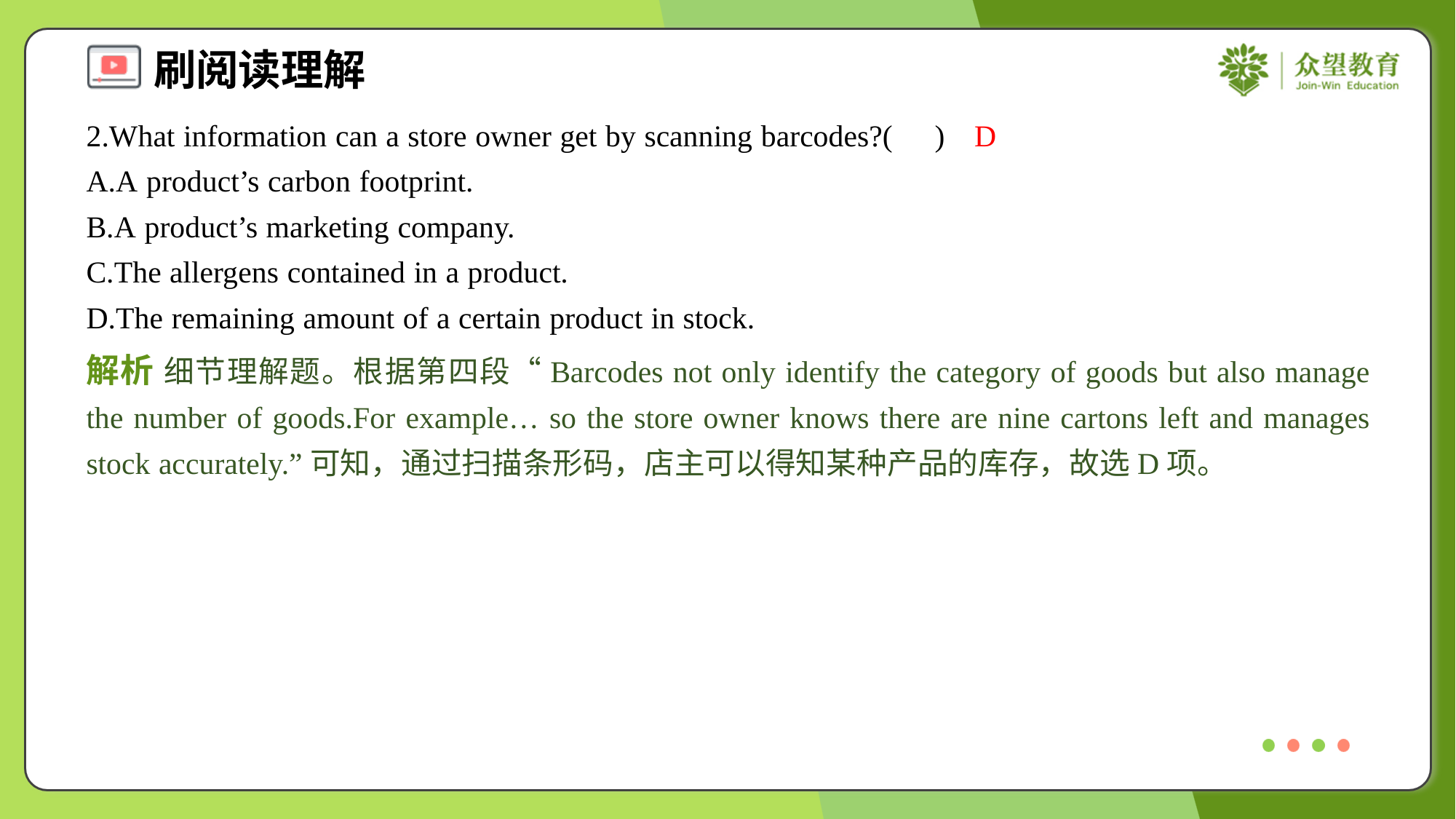

2.What information can a store owner get by scanning barcodes?(     )
D
A.A product’s carbon footprint.
B.A product’s marketing company.
C.The allergens contained in a product.
D.The remaining amount of a certain product in stock.
解析 细节理解题。根据第四段“Barcodes not only identify the category of goods but also manage the number of goods.For example… so the store owner knows there are nine cartons left and manages stock accurately.”可知，通过扫描条形码，店主可以得知某种产品的库存，故选D项。